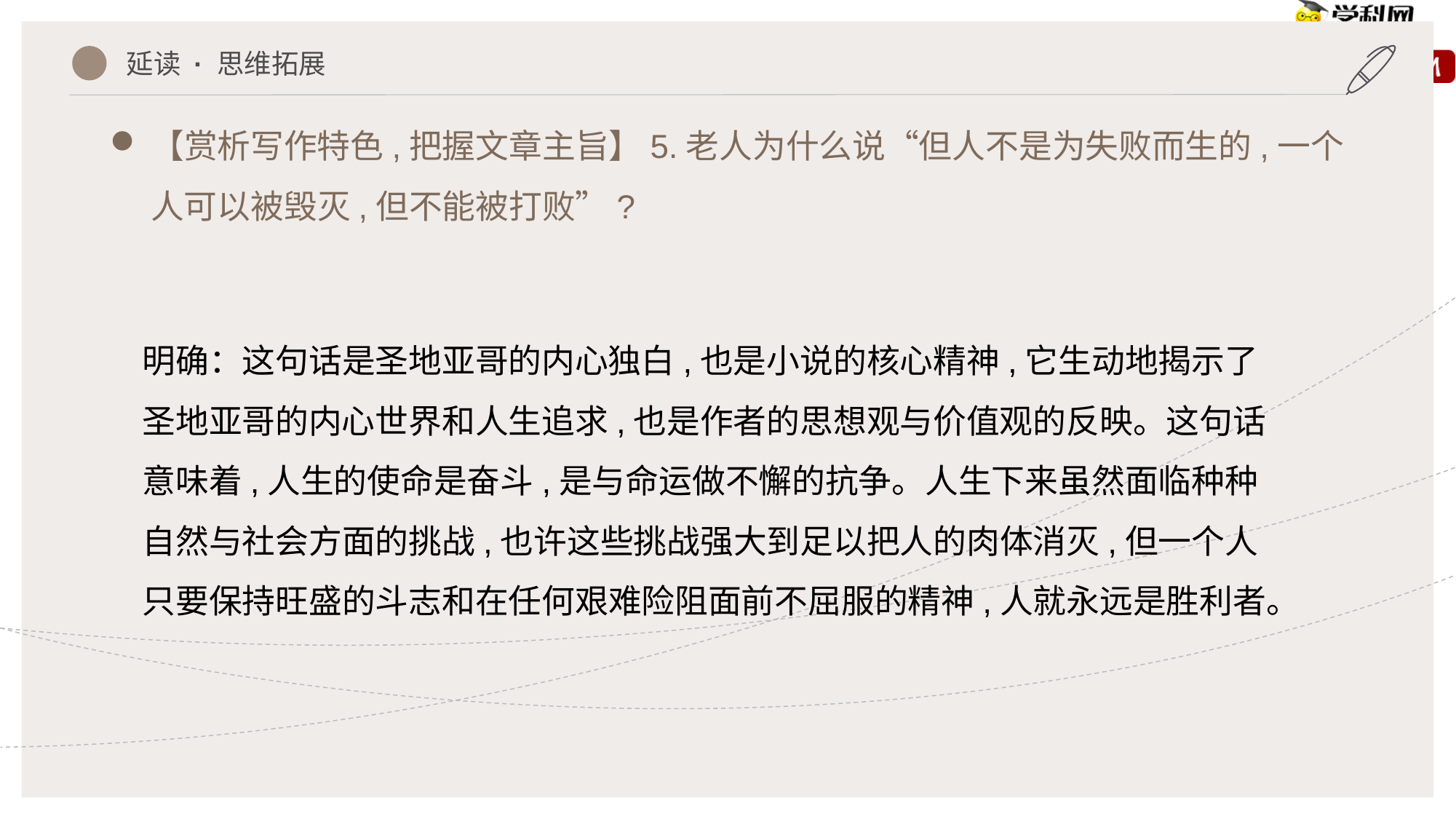

延读 · 思维拓展

【赏析写作特色,把握文章主旨】5.老人为什么说“但人不是为失败而生的,一个人可以被毁灭,但不能被打败”?

明确：这句话是圣地亚哥的内心独白,也是小说的核心精神,它生动地揭示了圣地亚哥的内心世界和人生追求,也是作者的思想观与价值观的反映。这句话意味着,人生的使命是奋斗,是与命运做不懈的抗争。人生下来虽然面临种种自然与社会方面的挑战,也许这些挑战强大到足以把人的肉体消灭,但一个人只要保持旺盛的斗志和在任何艰难险阻面前不屈服的精神,人就永远是胜利者。